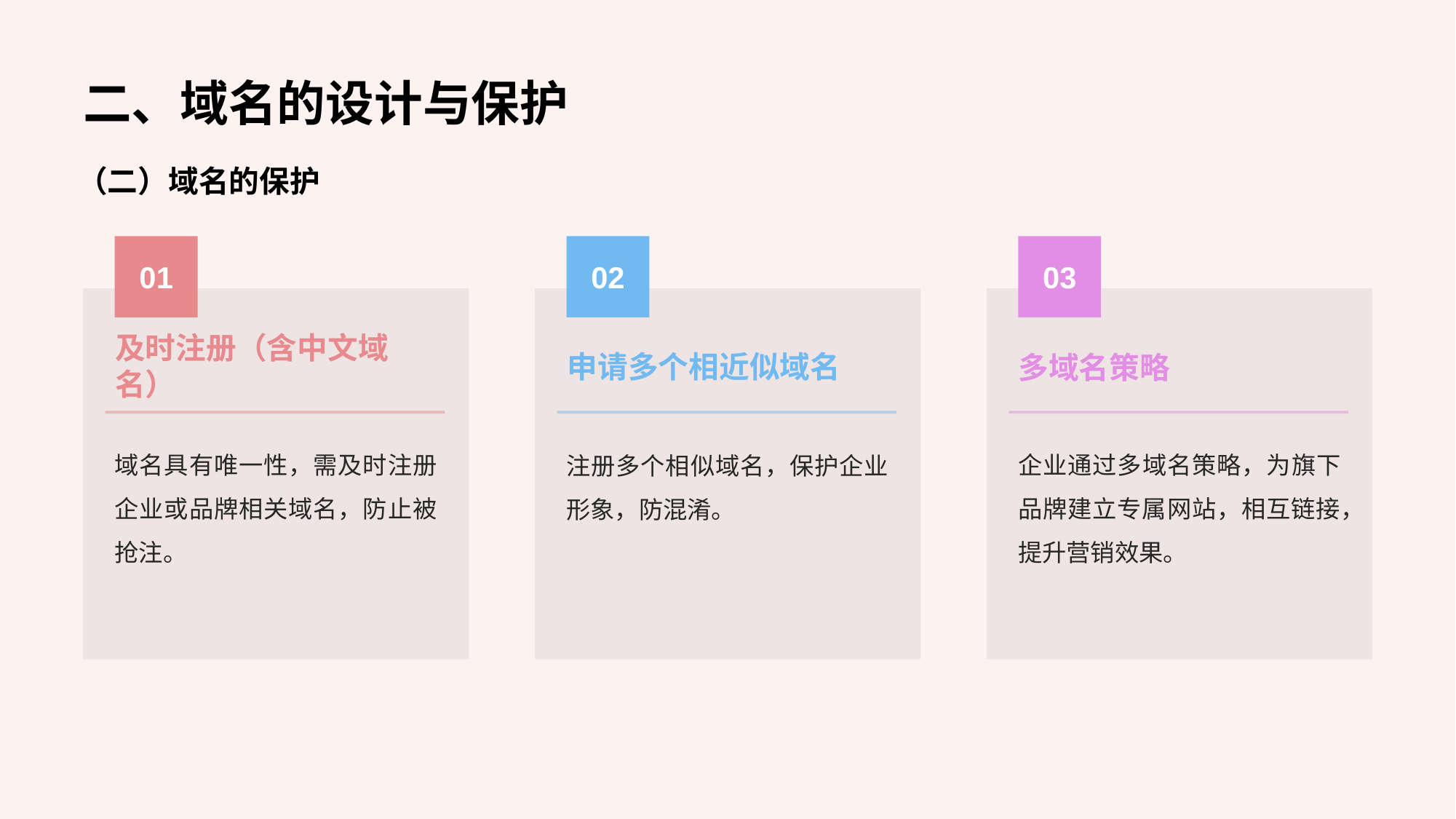

二、域名的设计与保护
（二）域名的保护
01
02
03

及时注册（含中文域名）
申请多个相近似域名
多域名策略
域名具有唯一性，需及时注册企业或品牌相关域名，防止被抢注。
企业通过多域名策略，为旗下品牌建立专属网站，相互链接，提升营销效果。
注册多个相似域名，保护企业形象，防混淆。